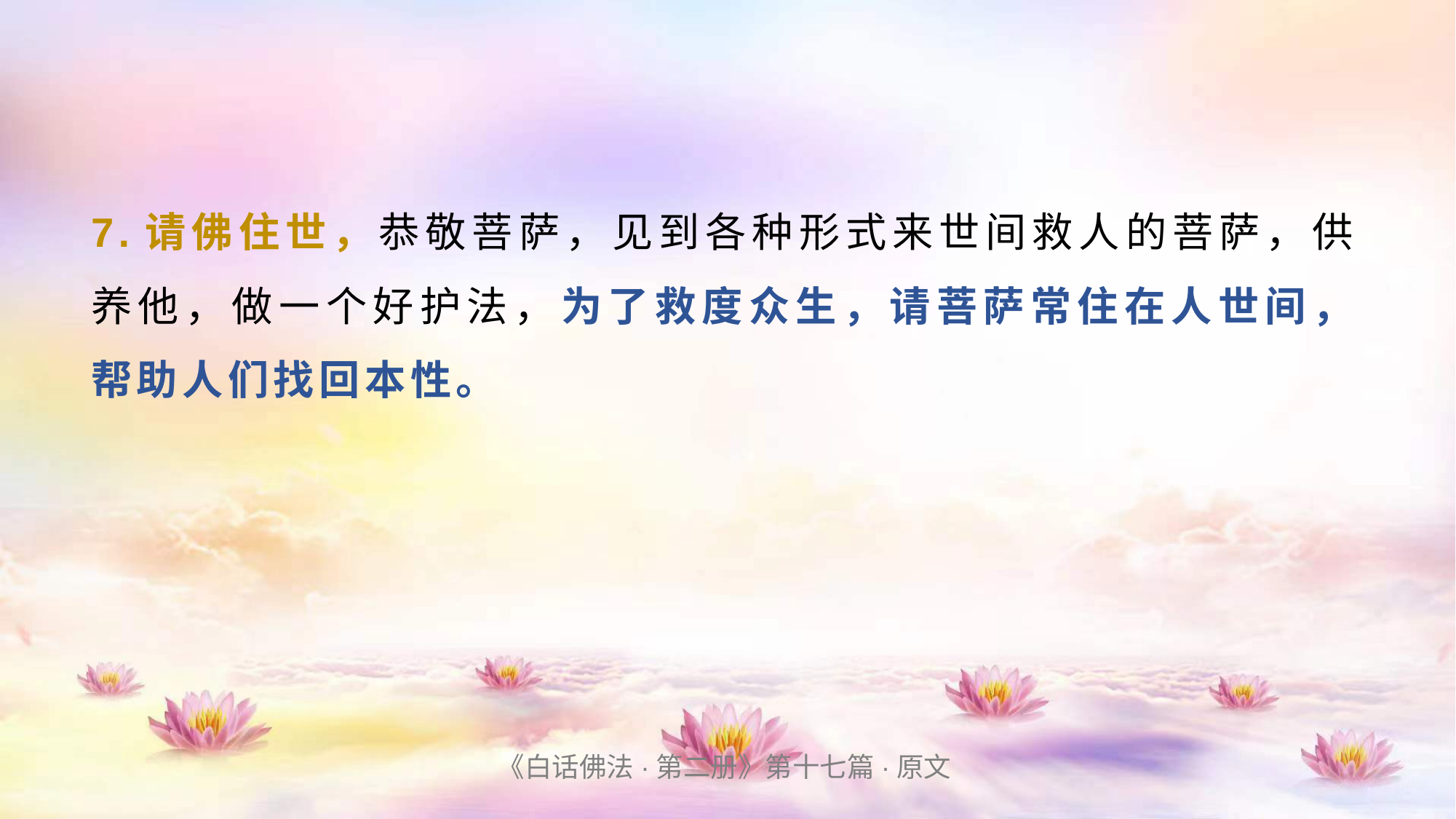

# 7.请佛住世，恭敬菩萨，见到各种形式来世间救人的菩萨，供养他，做一个好护法，为了救度众生，请菩萨常住在人世间，帮助人们找回本性。
《白话佛法·第二册》第十七篇·原文